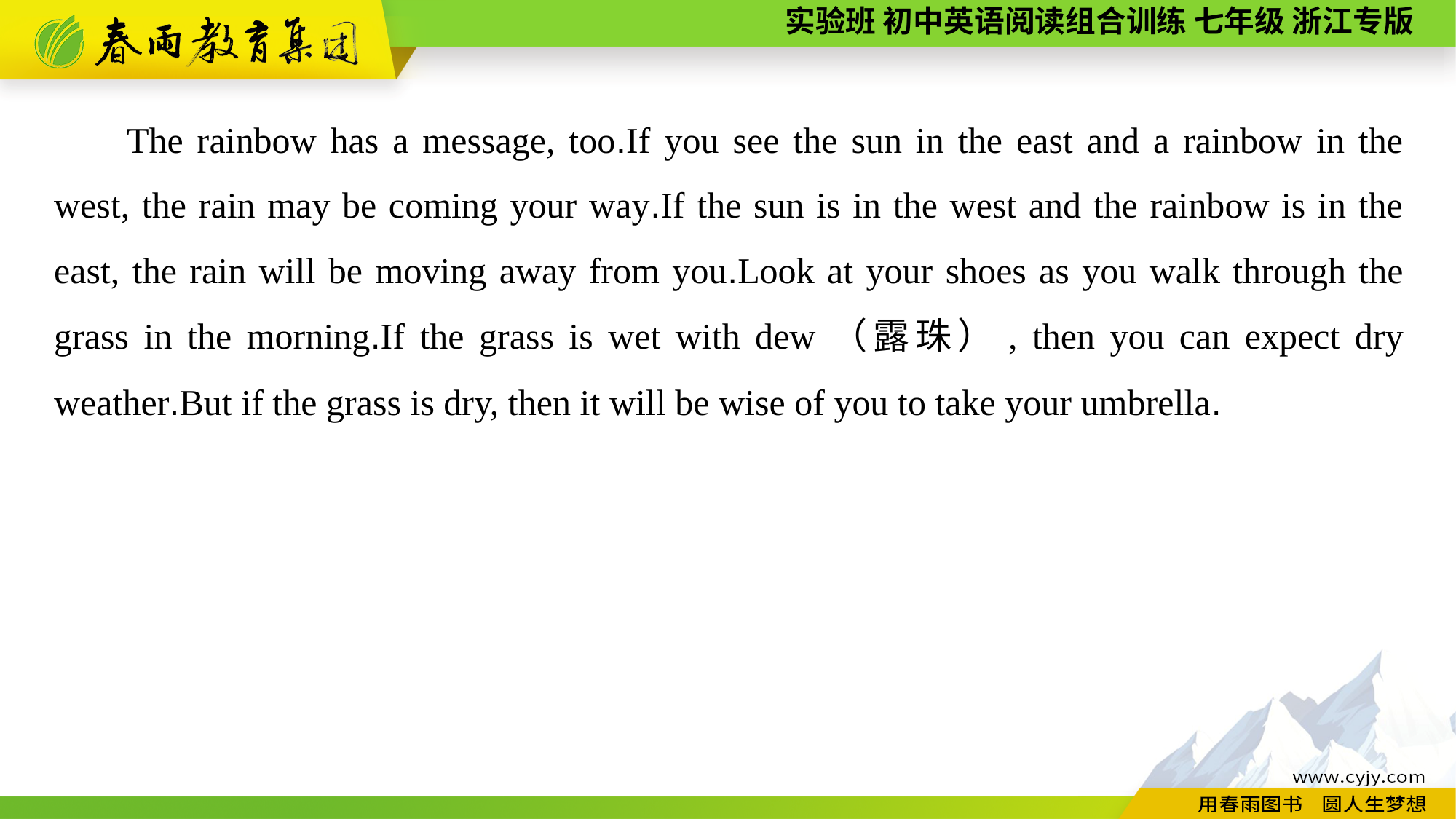

The rainbow has a message, too.If you see the sun in the east and a rainbow in the west, the rain may be coming your way.If the sun is in the west and the rainbow is in the east, the rain will be moving away from you.Look at your shoes as you walk through the grass in the morning.If the grass is wet with dew（露珠）, then you can expect dry weather.But if the grass is dry, then it will be wise of you to take your umbrella.